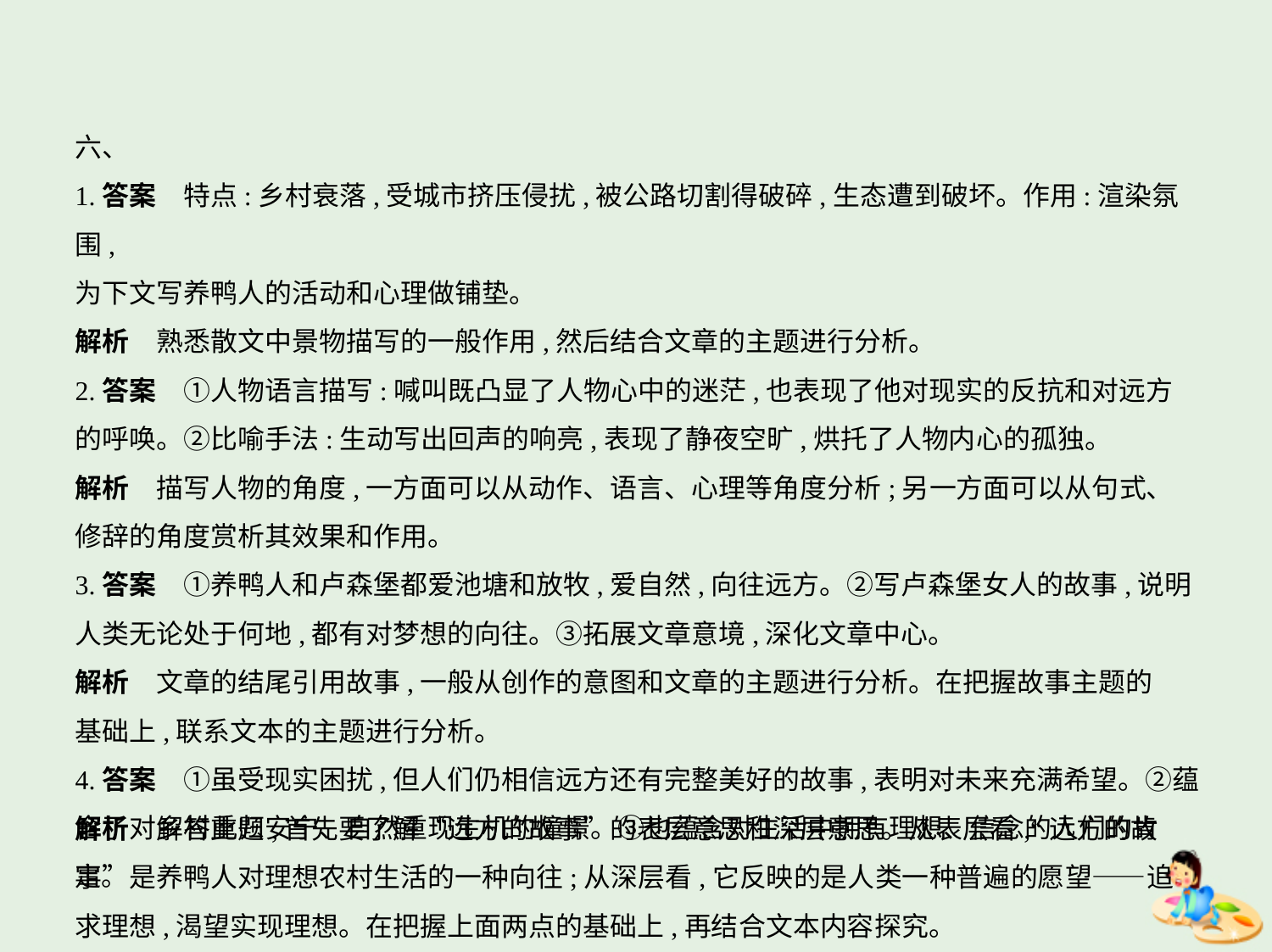

六、
1.答案　特点:乡村衰落,受城市挤压侵扰,被公路切割得破碎,生态遭到破坏。作用:渲染氛围,
为下文写养鸭人的活动和心理做铺垫。
解析　熟悉散文中景物描写的一般作用,然后结合文章的主题进行分析。
2.答案　①人物语言描写:喊叫既凸显了人物心中的迷茫,也表现了他对现实的反抗和对远方
的呼唤。②比喻手法:生动写出回声的响亮,表现了静夜空旷,烘托了人物内心的孤独。
解析　描写人物的角度,一方面可以从动作、语言、心理等角度分析;另一方面可以从句式、
修辞的角度赏析其效果和作用。
3.答案　①养鸭人和卢森堡都爱池塘和放牧,爱自然,向往远方。②写卢森堡女人的故事,说明
人类无论处于何地,都有对梦想的向往。③拓展文章意境,深化文章中心。
解析　文章的结尾引用故事,一般从创作的意图和文章的主题进行分析。在把握故事主题的
基础上,联系文本的主题进行分析。
4.答案　①虽受现实困扰,但人们仍相信远方还有完整美好的故事,表明对未来充满希望。②蕴含了对乡村重归安宁、自然重现生机的憧憬。③也蕴含对生活中拥有理想、信念的人们的肯定。

解析　解答此题,首先要了解“远方的故事”的表层意思和深层意思。从表层看,“远方的故
事”是养鸭人对理想农村生活的一种向往;从深层看,它反映的是人类一种普遍的愿望——追
求理想,渴望实现理想。在把握上面两点的基础上,再结合文本内容探究。